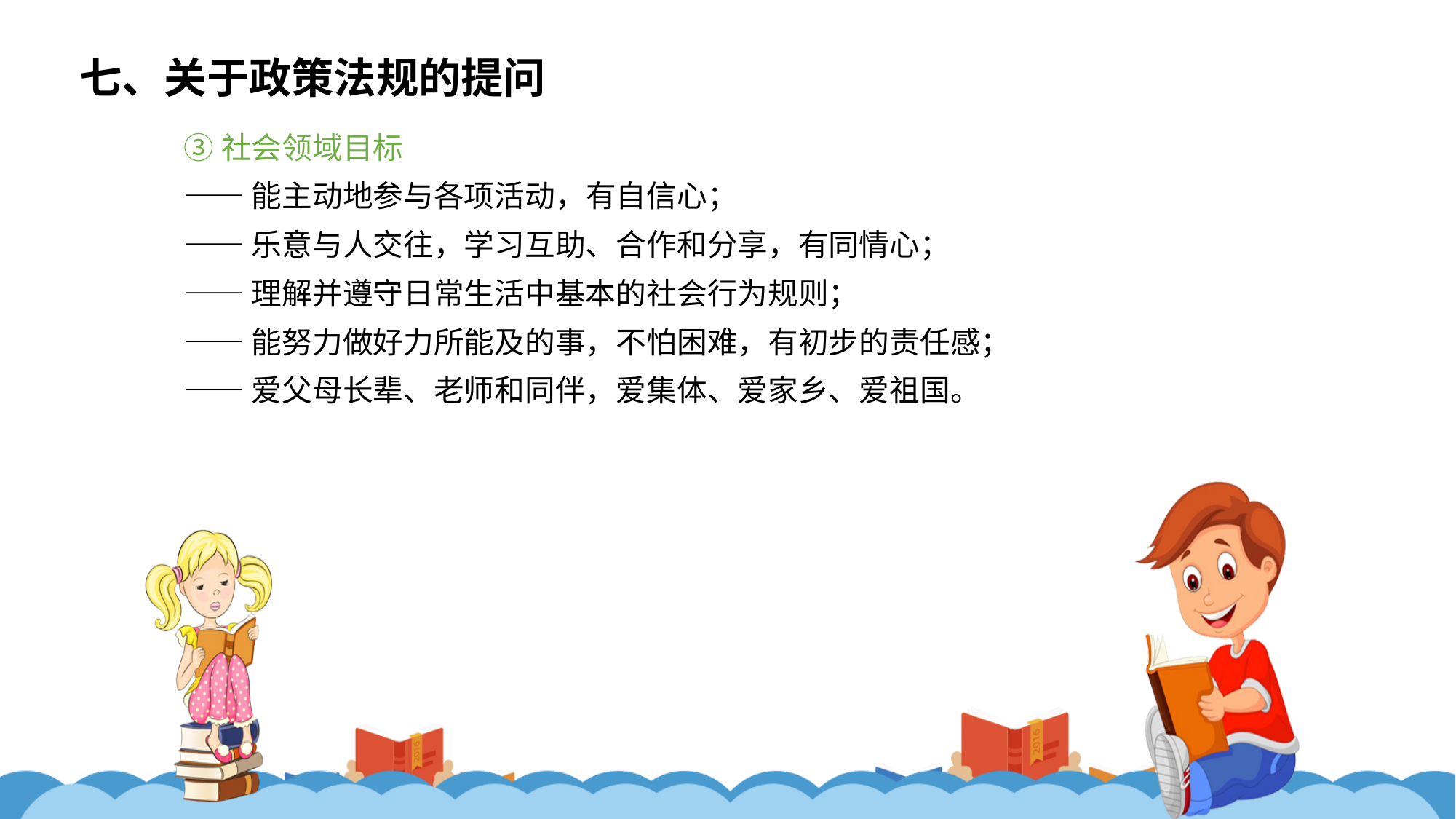

七、关于政策法规的提问
③社会领域目标
——能主动地参与各项活动，有自信心；
——乐意与人交往，学习互助、合作和分享，有同情心；
——理解并遵守日常生活中基本的社会行为规则；
——能努力做好力所能及的事，不怕困难，有初步的责任感；
——爱父母长辈、老师和同伴，爱集体、爱家乡、爱祖国。